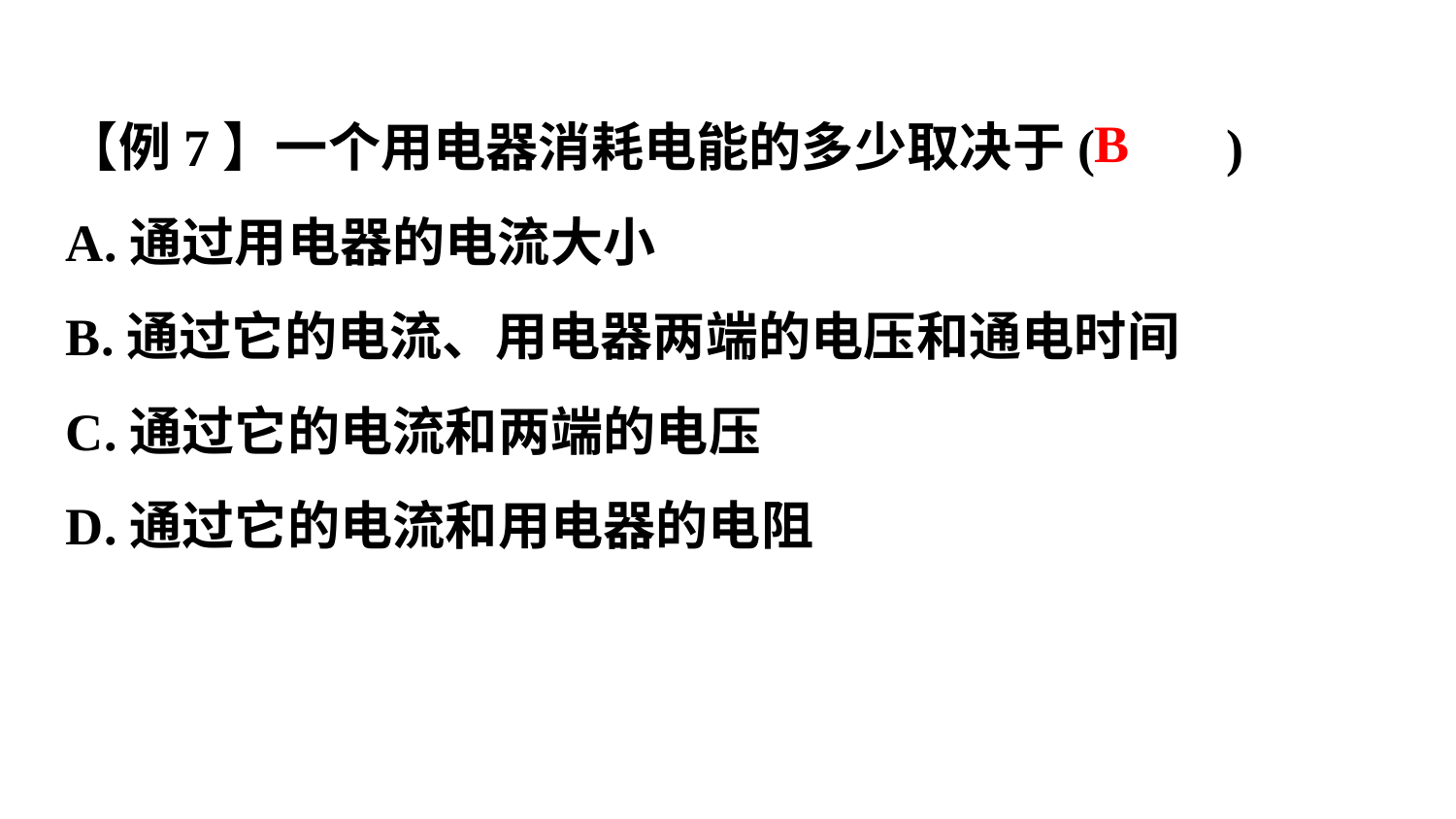

【例7】一个用电器消耗电能的多少取决于(　　)
A.通过用电器的电流大小
B.通过它的电流、用电器两端的电压和通电时间
C.通过它的电流和两端的电压
D.通过它的电流和用电器的电阻
B